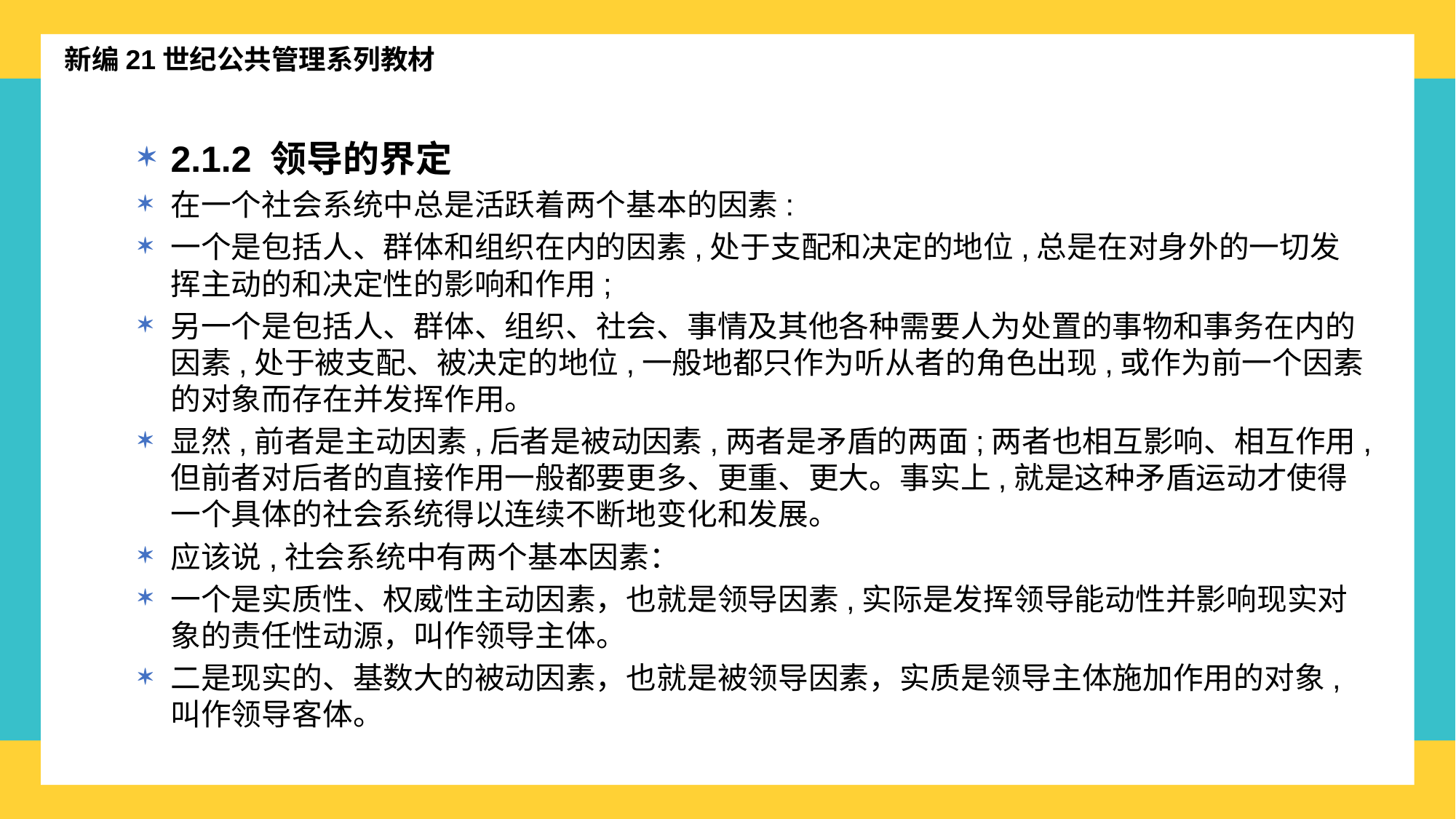

新编21世纪公共管理系列教材
2.1.2 领导的界定
在一个社会系统中总是活跃着两个基本的因素:
一个是包括人、群体和组织在内的因素,处于支配和决定的地位,总是在对身外的一切发挥主动的和决定性的影响和作用;
另一个是包括人、群体、组织、社会、事情及其他各种需要人为处置的事物和事务在内的因素,处于被支配、被决定的地位,一般地都只作为听从者的角色出现,或作为前一个因素的对象而存在并发挥作用。
显然,前者是主动因素,后者是被动因素,两者是矛盾的两面;两者也相互影响、相互作用,但前者对后者的直接作用一般都要更多、更重、更大。事实上,就是这种矛盾运动才使得一个具体的社会系统得以连续不断地变化和发展。
应该说,社会系统中有两个基本因素：
一个是实质性、权威性主动因素，也就是领导因素,实际是发挥领导能动性并影响现实对象的责任性动源，叫作领导主体。
二是现实的、基数大的被动因素，也就是被领导因素，实质是领导主体施加作用的对象,叫作领导客体。